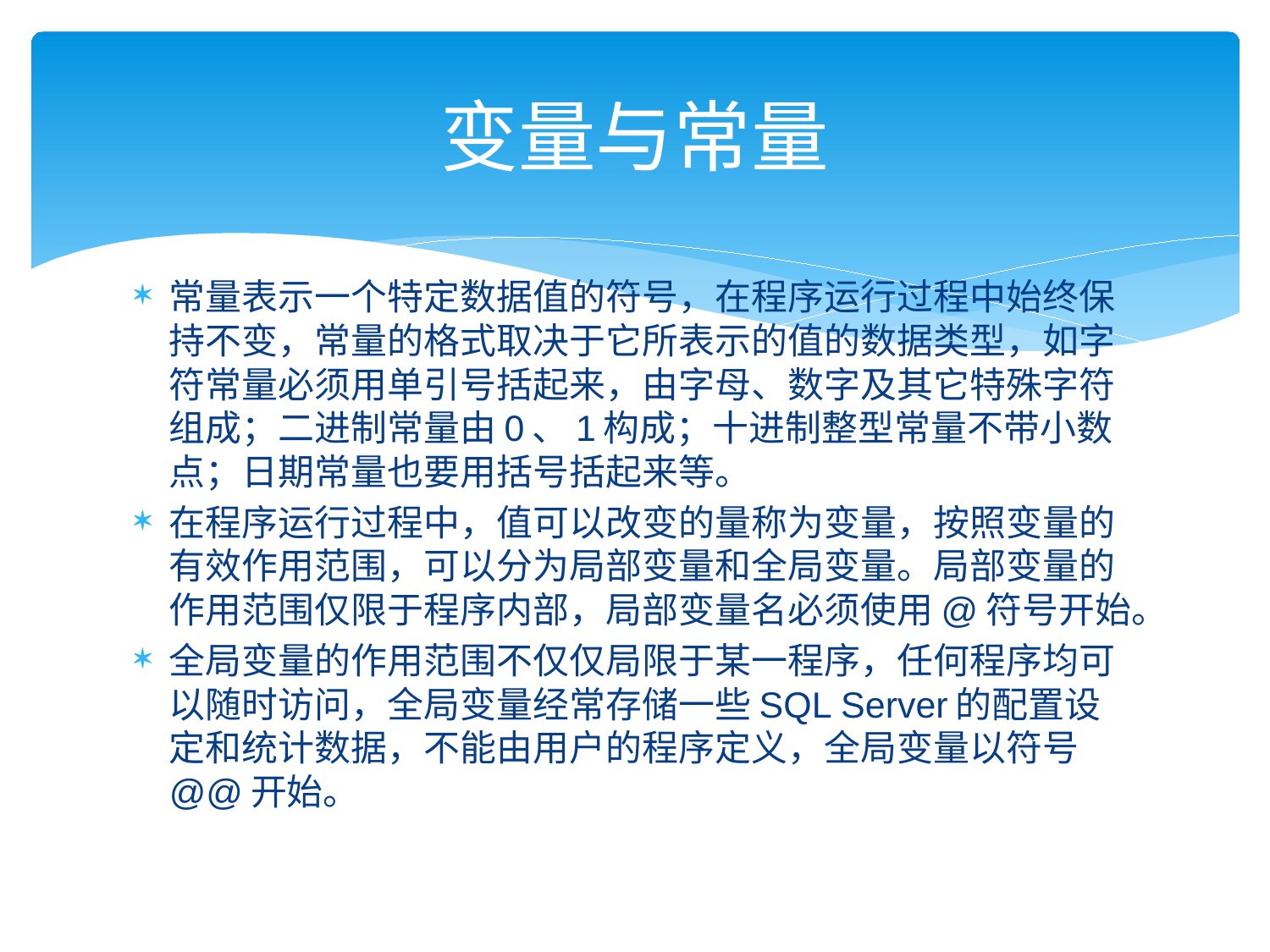

# 变量与常量
常量表示一个特定数据值的符号，在程序运行过程中始终保持不变，常量的格式取决于它所表示的值的数据类型，如字符常量必须用单引号括起来，由字母、数字及其它特殊字符组成；二进制常量由0、1构成；十进制整型常量不带小数点；日期常量也要用括号括起来等。
在程序运行过程中，值可以改变的量称为变量，按照变量的有效作用范围，可以分为局部变量和全局变量。局部变量的作用范围仅限于程序内部，局部变量名必须使用@符号开始。
全局变量的作用范围不仅仅局限于某一程序，任何程序均可以随时访问，全局变量经常存储一些SQL Server的配置设定和统计数据，不能由用户的程序定义，全局变量以符号@@开始。